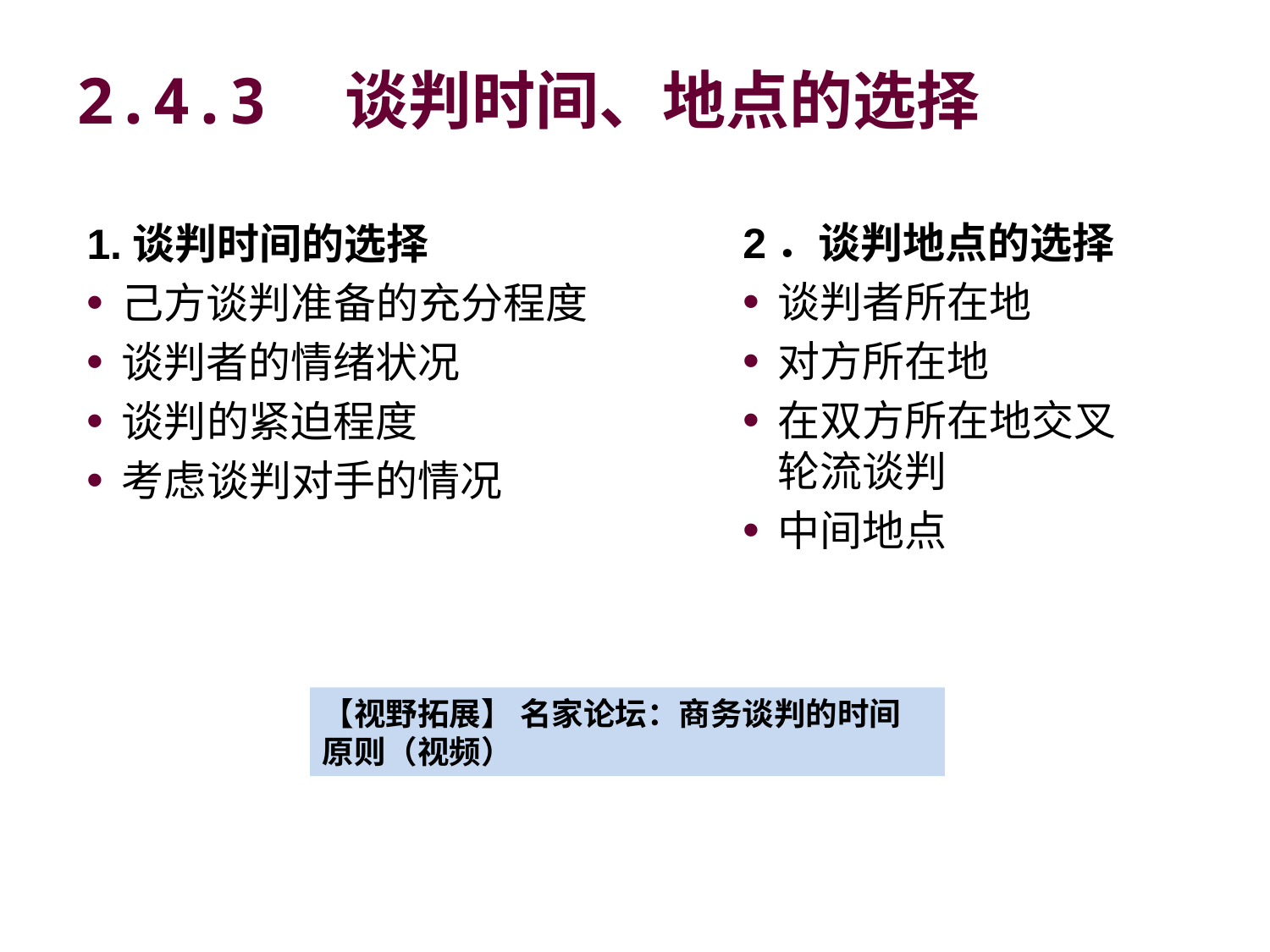

# 2.4.3　谈判时间、地点的选择
2．谈判地点的选择
谈判者所在地
对方所在地
在双方所在地交叉轮流谈判
中间地点
1.谈判时间的选择
己方谈判准备的充分程度
谈判者的情绪状况
谈判的紧迫程度
考虑谈判对手的情况

【视野拓展】 名家论坛：商务谈判的时间原则（视频）